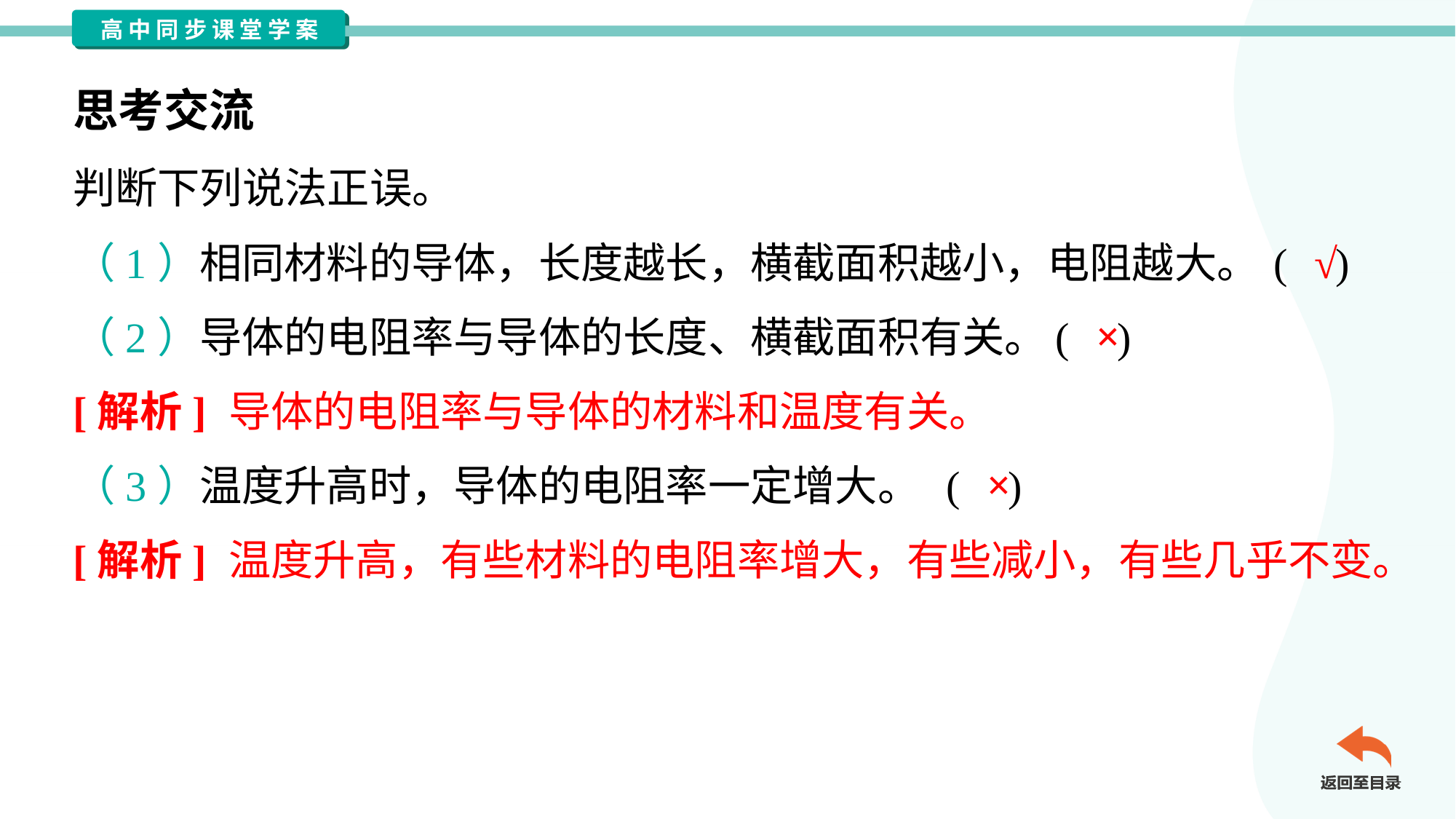

思考交流
判断下列说法正误。
√
（1）相同材料的导体，长度越长，横截面积越小，电阻越大。	(    )
×
（2）导体的电阻率与导体的长度、横截面积有关。	(    )
[解析] 导体的电阻率与导体的材料和温度有关。
×
（3）温度升高时，导体的电阻率一定增大。	(    )
[解析] 温度升高，有些材料的电阻率增大，有些减小，有些几乎不变。